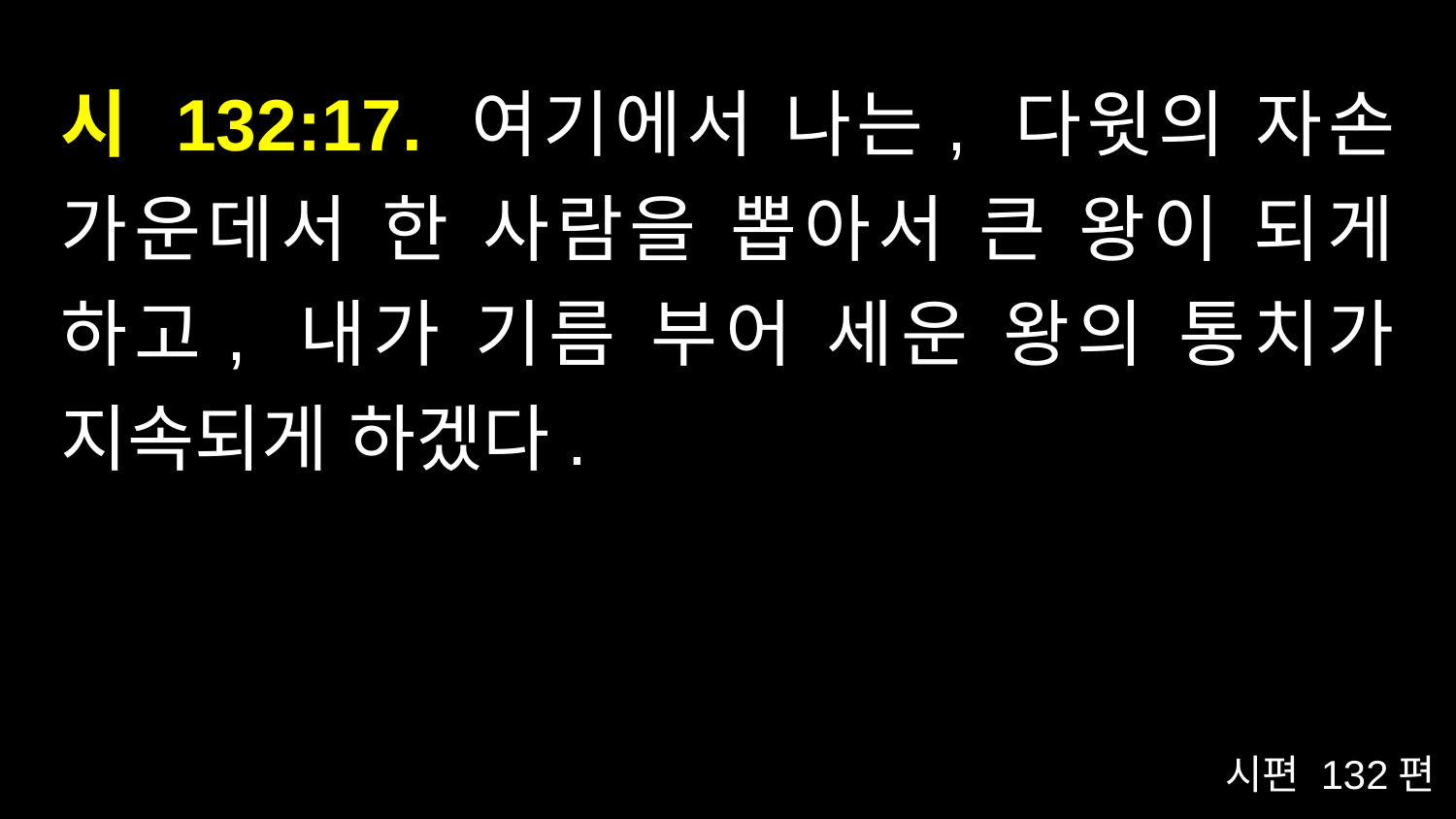

# 시 132:17. 여기에서 나는, 다윗의 자손 가운데서 한 사람을 뽑아서 큰 왕이 되게 하고, 내가 기름 부어 세운 왕의 통치가 지속되게 하겠다.
시편 132편